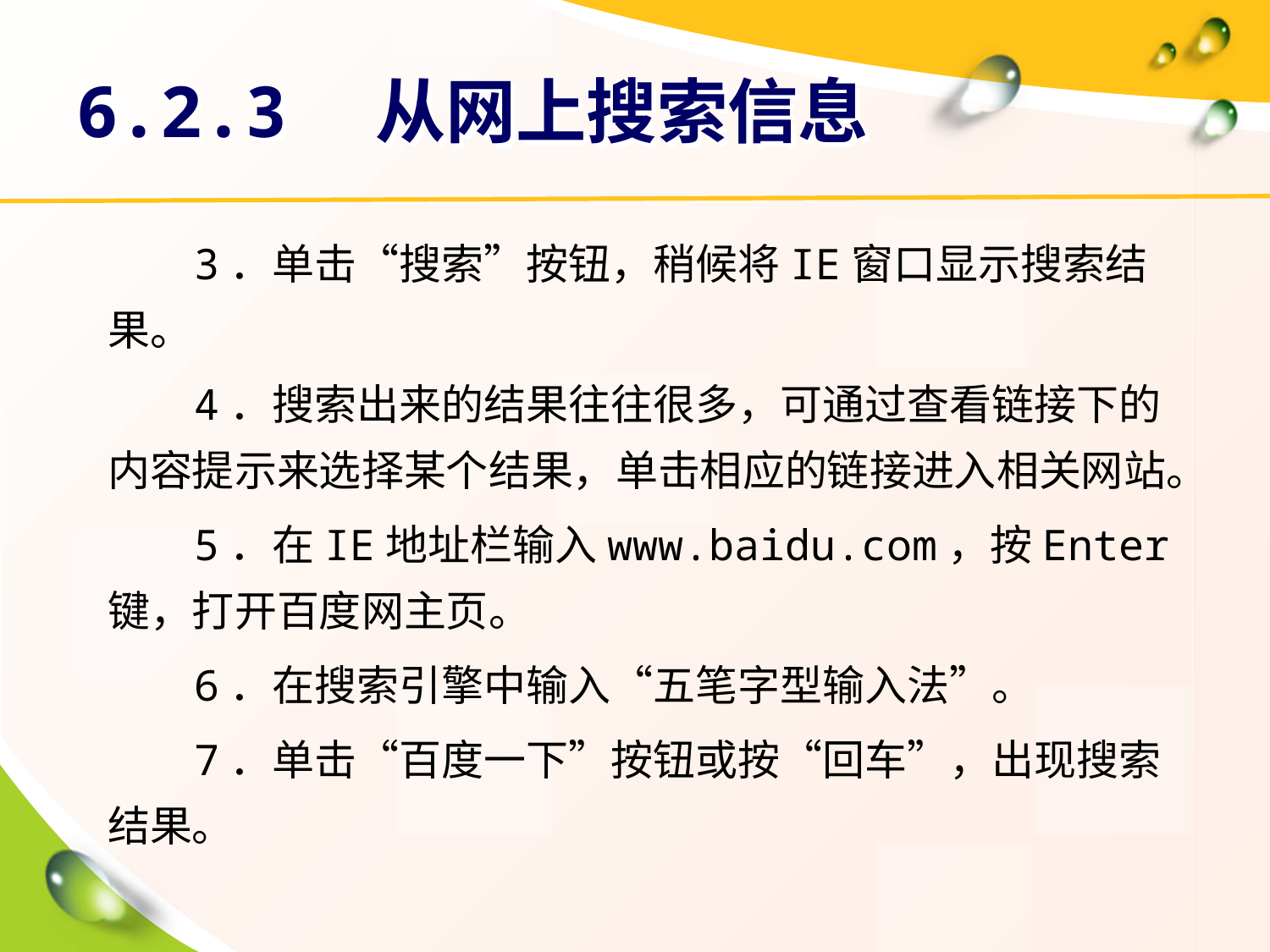

# 6.2.3　从网上搜索信息
3．单击“搜索”按钮，稍候将IE窗口显示搜索结果。
4．搜索出来的结果往往很多，可通过查看链接下的内容提示来选择某个结果，单击相应的链接进入相关网站。
5．在IE地址栏输入www.baidu.com，按Enter键，打开百度网主页。
6．在搜索引擎中输入“五笔字型输入法”。
7．单击“百度一下”按钮或按“回车”，出现搜索结果。